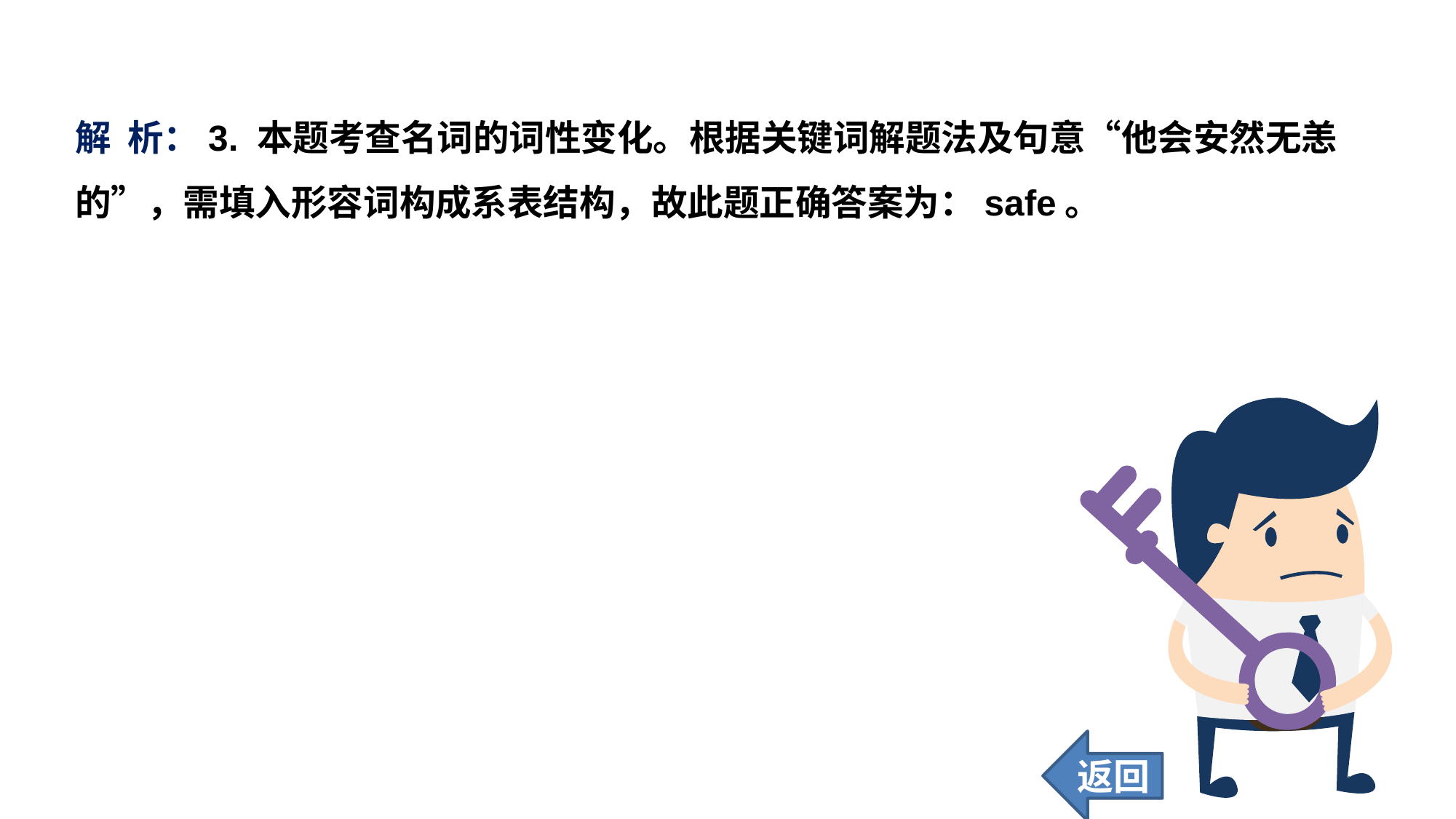

解  析：3. 本题考查名词的词性变化。根据关键词解题法及句意“他会安然无恙的”，需填入形容词构成系表结构，故此题正确答案为：safe。

返回
114